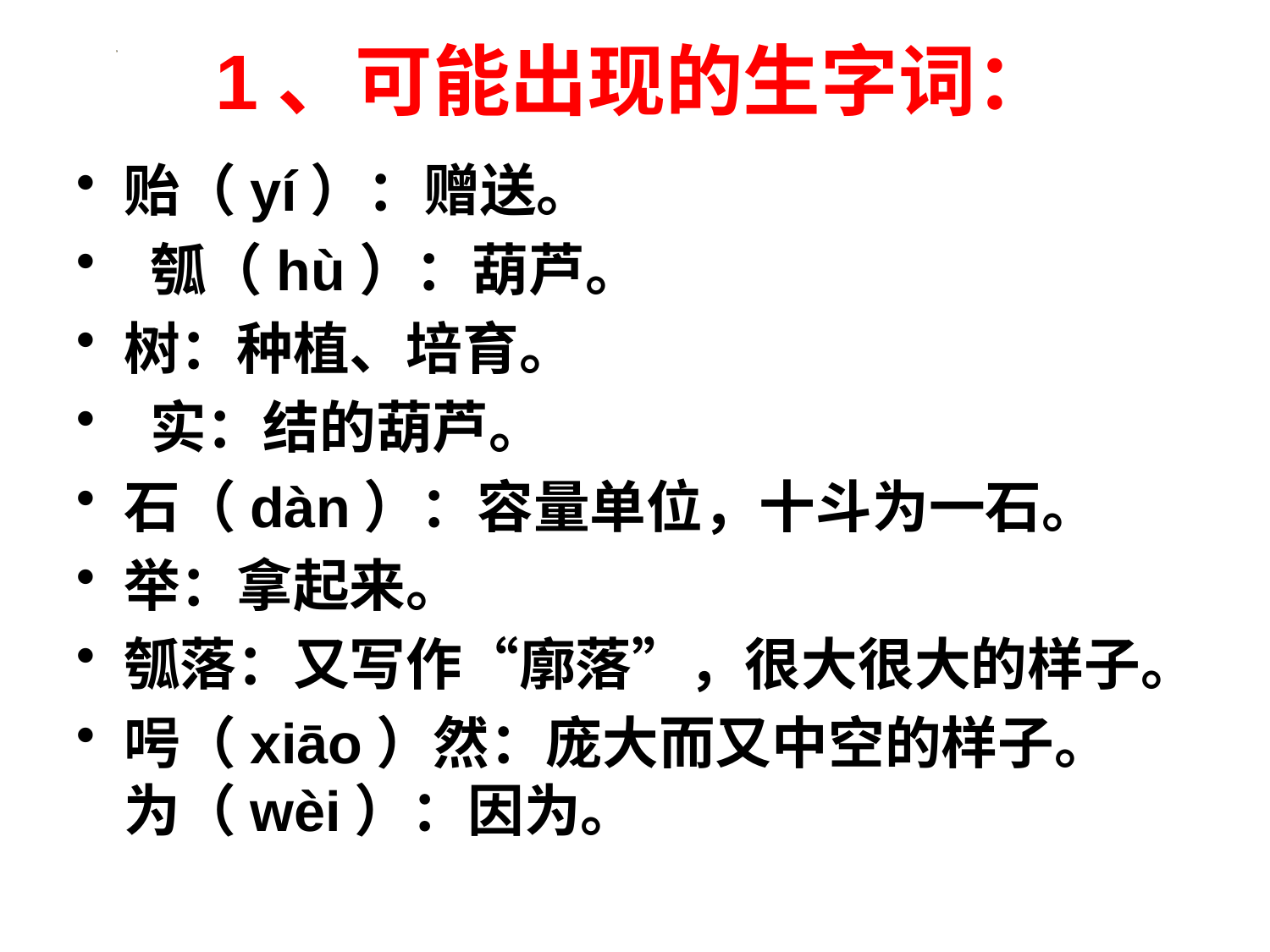

# 1、可能出现的生字词：
贻（yí）：赠送。
 瓠（hù）：葫芦。
树：种植、培育。
 实：结的葫芦。
石（dàn）：容量单位，十斗为一石。
举：拿起来。
瓠落：又写作“廓落”，很大很大的样子。
呺（xiāo）然：庞大而又中空的样子。      为（wèi）：因为。